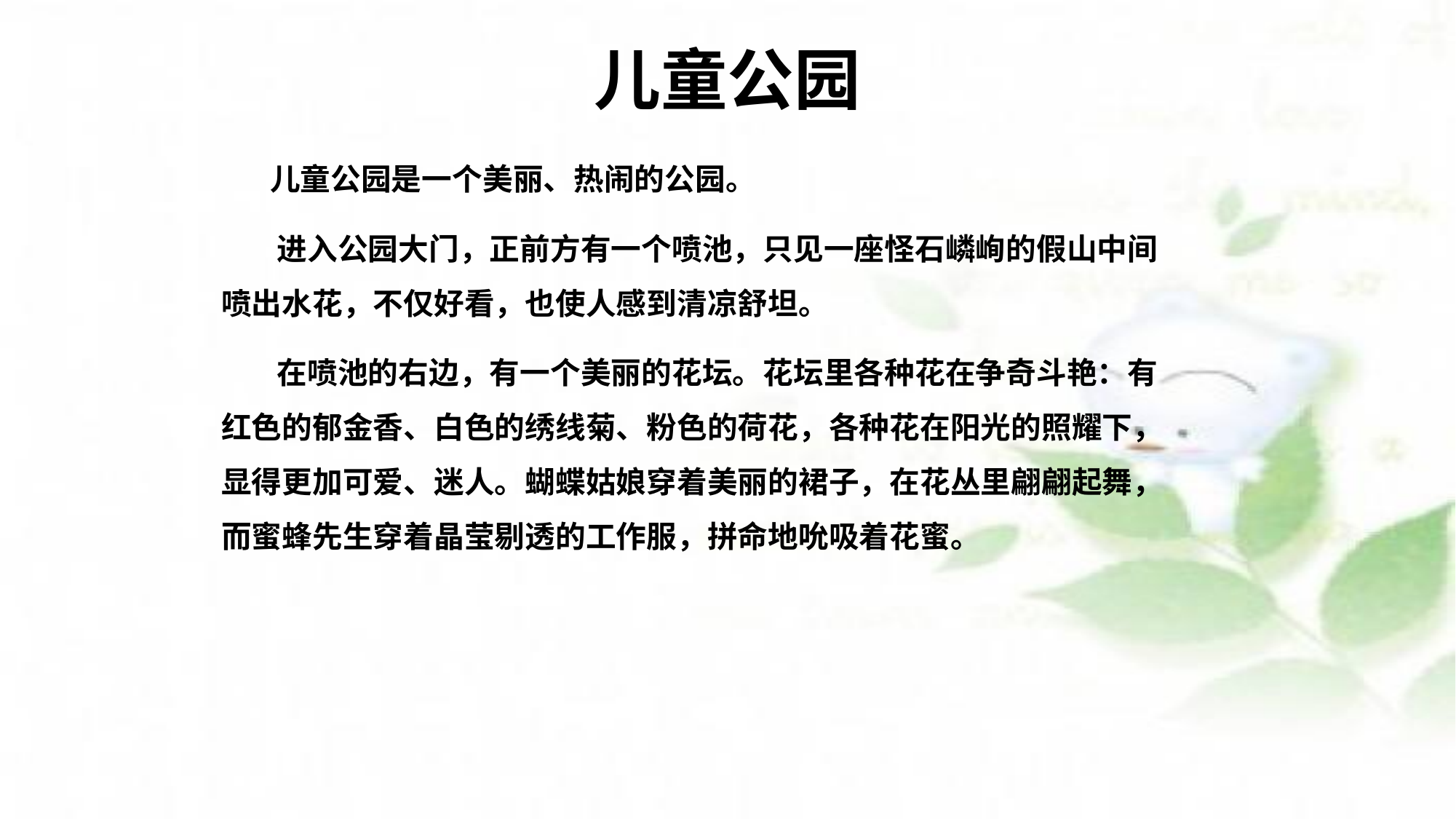

# 儿童公园
      儿童公园是一个美丽、热闹的公园。
       进入公园大门，正前方有一个喷池，只见一座怪石嶙峋的假山中间喷出水花，不仅好看，也使人感到清凉舒坦。
       在喷池的右边，有一个美丽的花坛。花坛里各种花在争奇斗艳：有红色的郁金香、白色的绣线菊、粉色的荷花，各种花在阳光的照耀下，显得更加可爱、迷人。蝴蝶姑娘穿着美丽的裙子，在花丛里翩翩起舞，而蜜蜂先生穿着晶莹剔透的工作服，拼命地吮吸着花蜜。